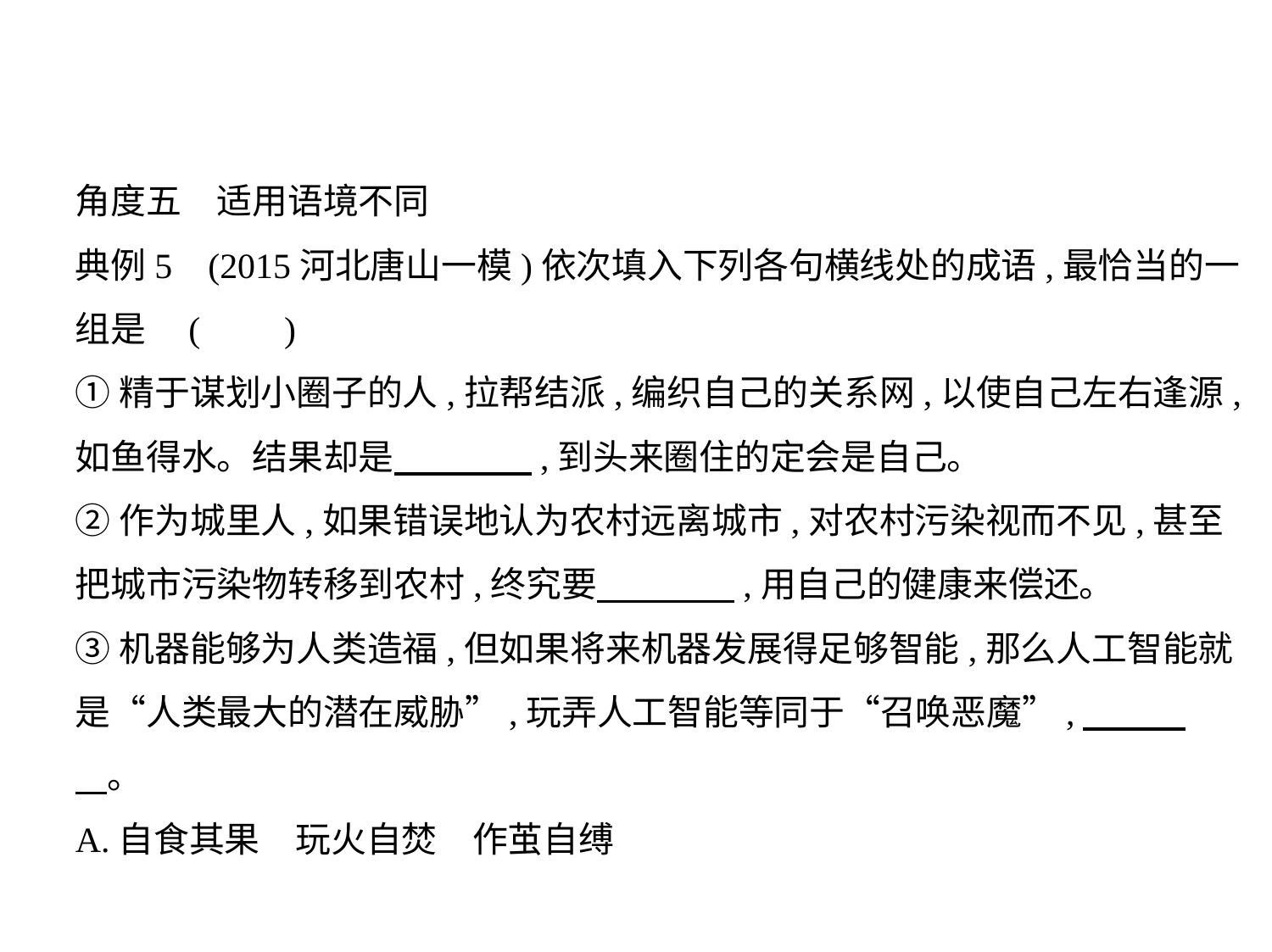

角度五　适用语境不同
典例5    (2015河北唐山一模)依次填入下列各句横线处的成语,最恰当的一
组是 (　    )
①精于谋划小圈子的人,拉帮结派,编织自己的关系网,以使自己左右逢源,
如鱼得水。结果却是　　　    ,到头来圈住的定会是自己。
②作为城里人,如果错误地认为农村远离城市,对农村污染视而不见,甚至
把城市污染物转移到农村,终究要　　　    ,用自己的健康来偿还。
③机器能够为人类造福,但如果将来机器发展得足够智能,那么人工智能就
是“人类最大的潜在威胁”,玩弄人工智能等同于“召唤恶魔”,　　    
    。
A.自食其果　玩火自焚　作茧自缚